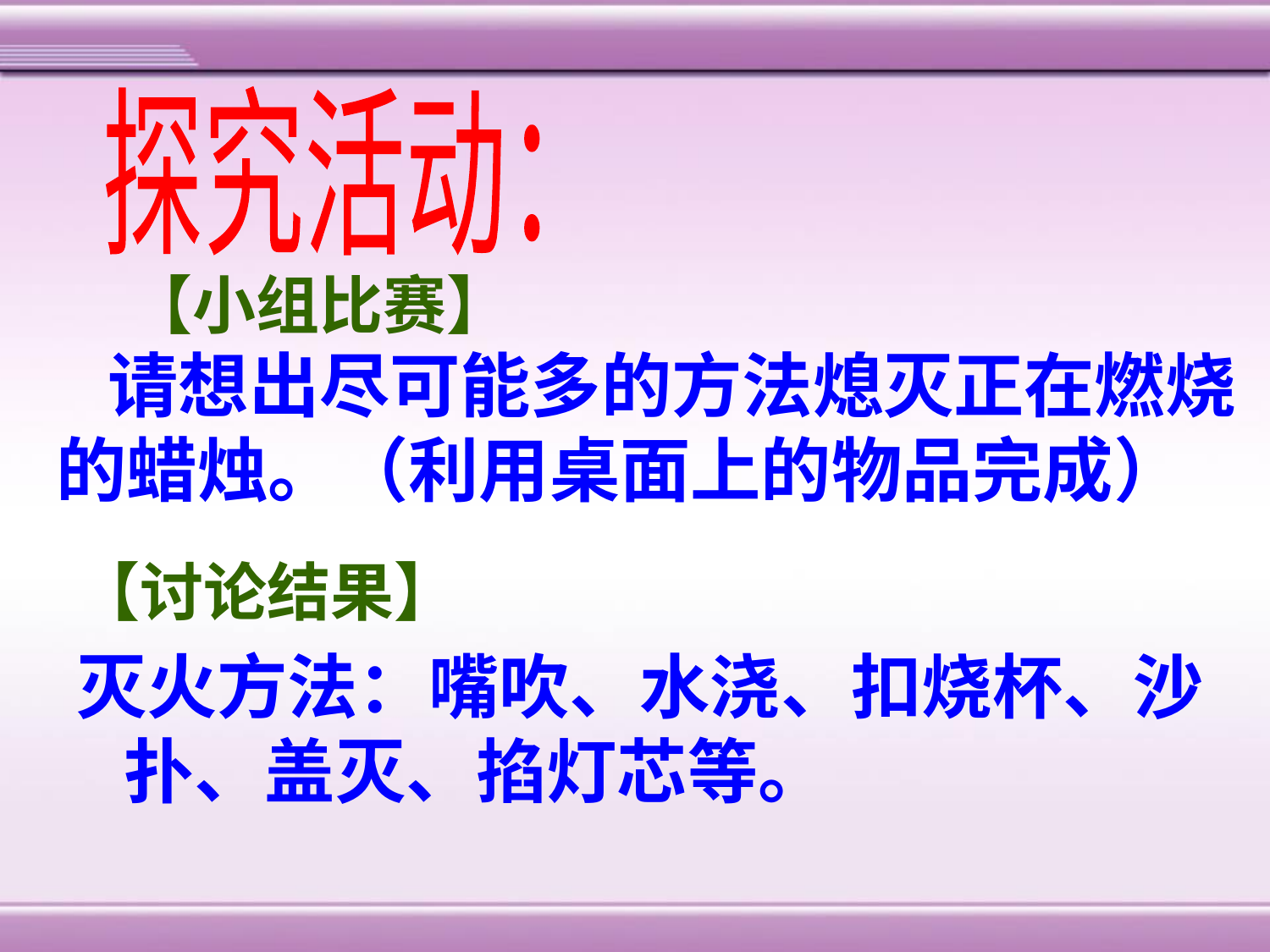

探究活动：
# 【小组比赛】 请想出尽可能多的方法熄灭正在燃烧的蜡烛。（利用桌面上的物品完成）
【讨论结果】
灭火方法：嘴吹、水浇、扣烧杯、沙扑、盖灭、掐灯芯等。

12